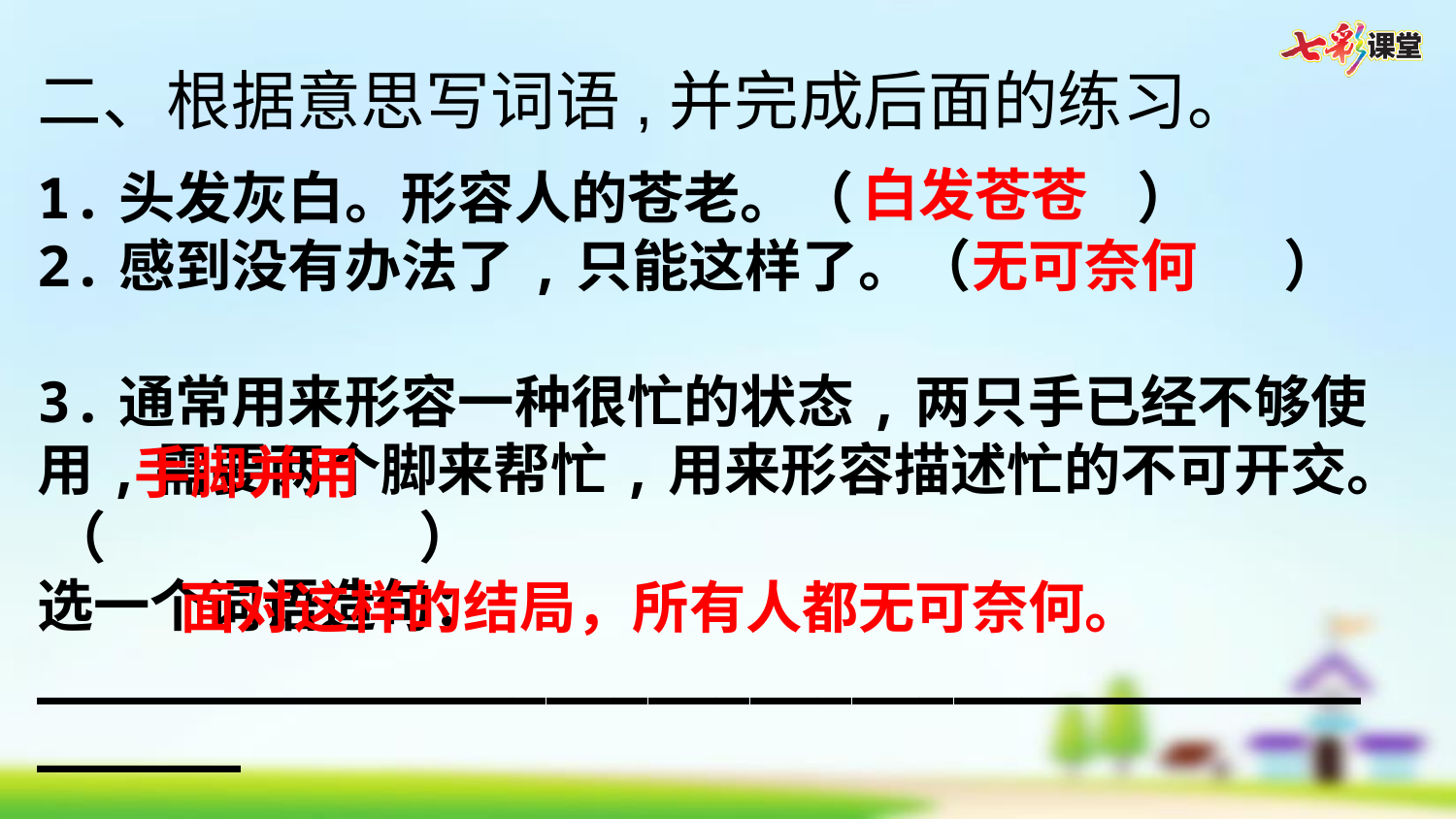

二、根据意思写词语,并完成后面的练习。
白发苍苍
1.头发灰白。形容人的苍老。（          ）
2.感到没有办法了,只能这样了。（           ）
3.通常用来形容一种很忙的状态,两只手已经不够使用,需要两个脚来帮忙,用来形容描述忙的不可开交。 （           ）
选一个词语造句：
_____________________________________________
无可奈何
手脚并用
面对这样的结局，所有人都无可奈何。